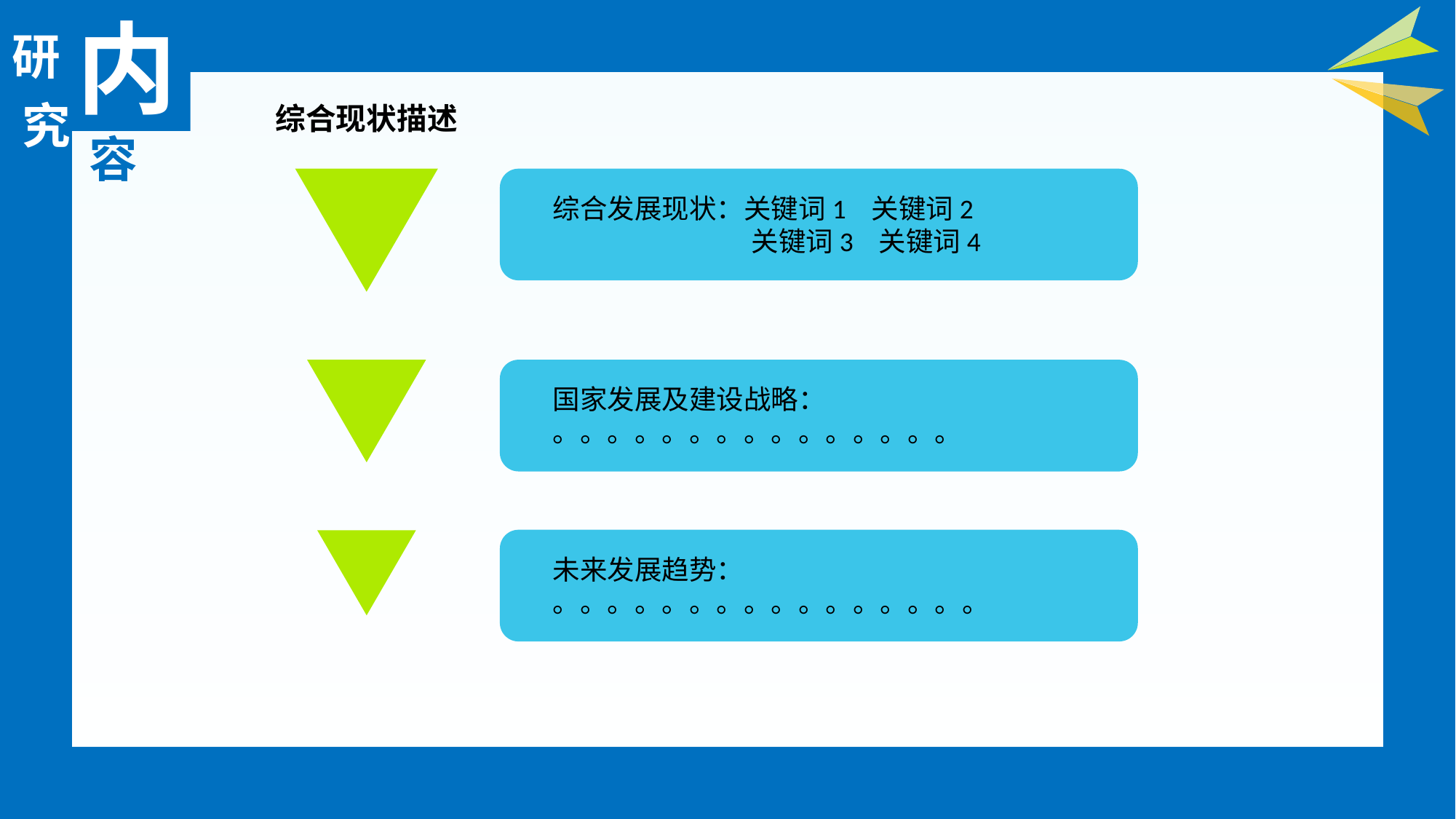

内
研

究
综合现状描述
容

综合发展现状：关键词1   关键词2
                               关键词3   关键词4

国家发展及建设战略：
。。。。。。。。。。。。。。。

未来发展趋势：
。。。。。。。。。。。。。。。。